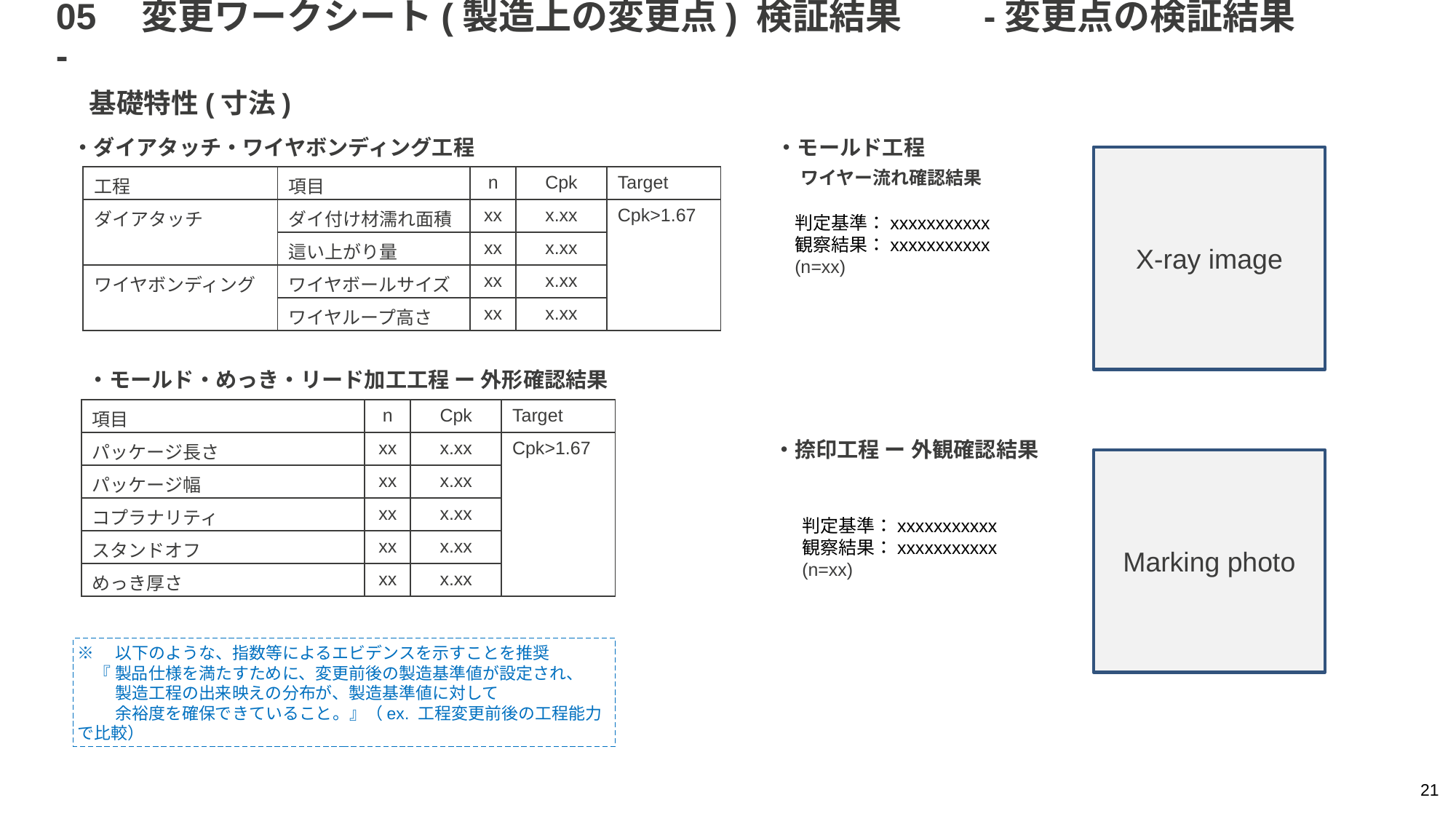

# 05　変更ワークシート(製造上の変更点) 検証結果　　-変更点の検証結果-
基礎特性(寸法)
・ダイアタッチ・ワイヤボンディング工程
・モールド工程
X-ray image
ワイヤー流れ確認結果
| 工程 | 項目 | n | Cpk | Target |
| --- | --- | --- | --- | --- |
| ダイアタッチ | ダイ付け材濡れ面積 | xx | x.xx | Cpk>1.67 |
|  | 這い上がり量 | xx | x.xx |  |
| ワイヤボンディング | ワイヤボールサイズ | xx | x.xx |  |
|  | ワイヤループ高さ | xx | x.xx |  |
判定基準：xxxxxxxxxxx
観察結果：xxxxxxxxxxx
(n=xx)

・モールド・めっき・リード加工工程 ー 外形確認結果
| 項目 | n | Cpk | Target |
| --- | --- | --- | --- |
| パッケージ長さ | xx | x.xx | Cpk>1.67 |
| パッケージ幅 | xx | x.xx |  |
| コプラナリティ | xx | x.xx |  |
| スタンドオフ | xx | x.xx |  |
| めっき厚さ | xx | x.xx |  |
・捺印工程 ー 外観確認結果
Marking photo
判定基準：xxxxxxxxxxx
観察結果：xxxxxxxxxxx
(n=xx)

※　以下のような、指数等によるエビデンスを示すことを推奨
　『 製品仕様を満たすために、変更前後の製造基準値が設定され、
　　 製造工程の出来映えの分布が、製造基準値に対して
　　 余裕度を確保できていること。』（ex. 工程変更前後の工程能力で比較）